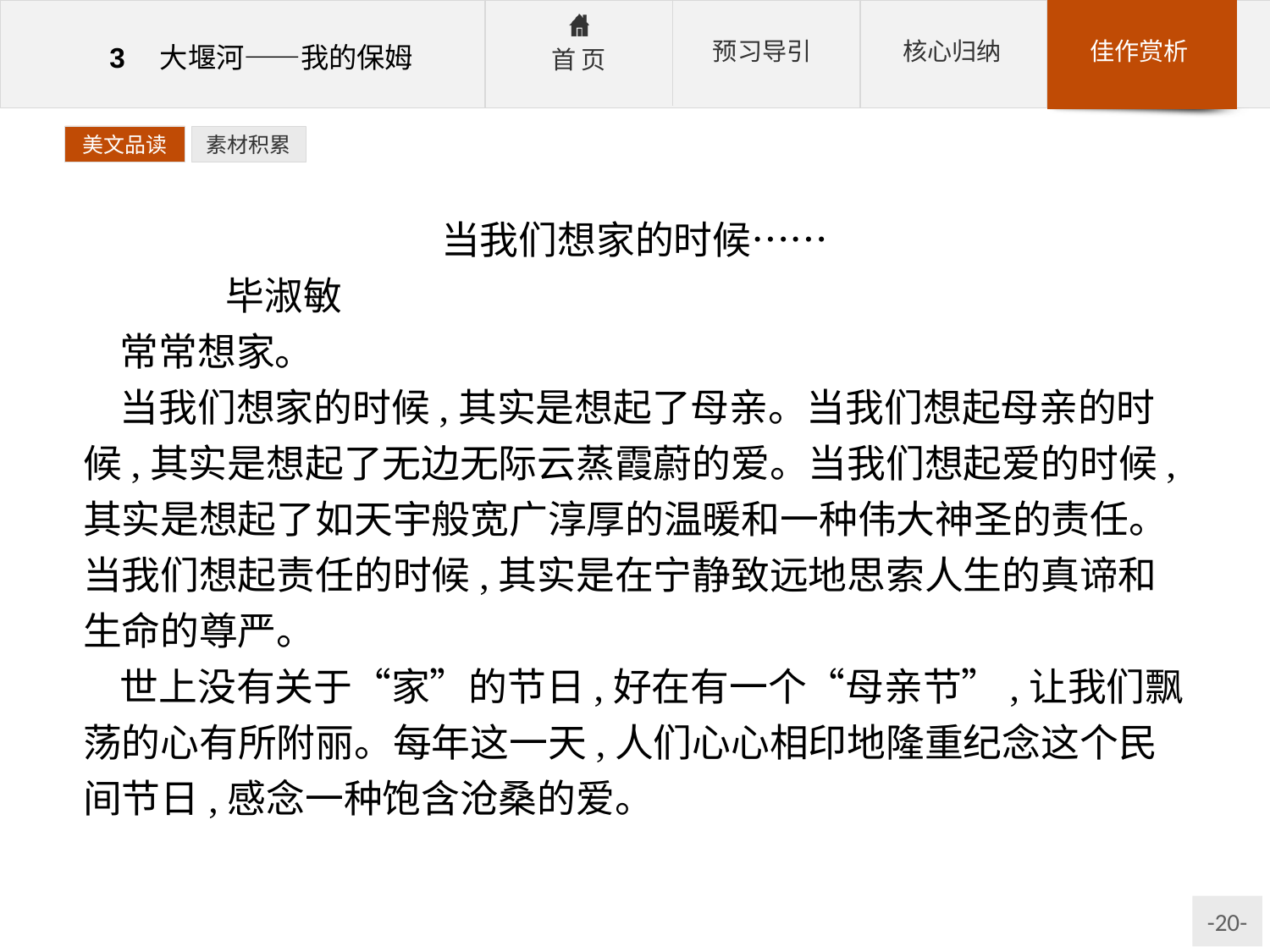

美文品读
素材积累
当我们想家的时候……
	毕淑敏
常常想家。
当我们想家的时候,其实是想起了母亲。当我们想起母亲的时候,其实是想起了无边无际云蒸霞蔚的爱。当我们想起爱的时候,其实是想起了如天宇般宽广淳厚的温暖和一种伟大神圣的责任。当我们想起责任的时候,其实是在宁静致远地思索人生的真谛和生命的尊严。
世上没有关于“家”的节日,好在有一个“母亲节”,让我们飘荡的心有所附丽。每年这一天,人们心心相印地隆重纪念这个民间节日,感念一种饱含沧桑的爱。